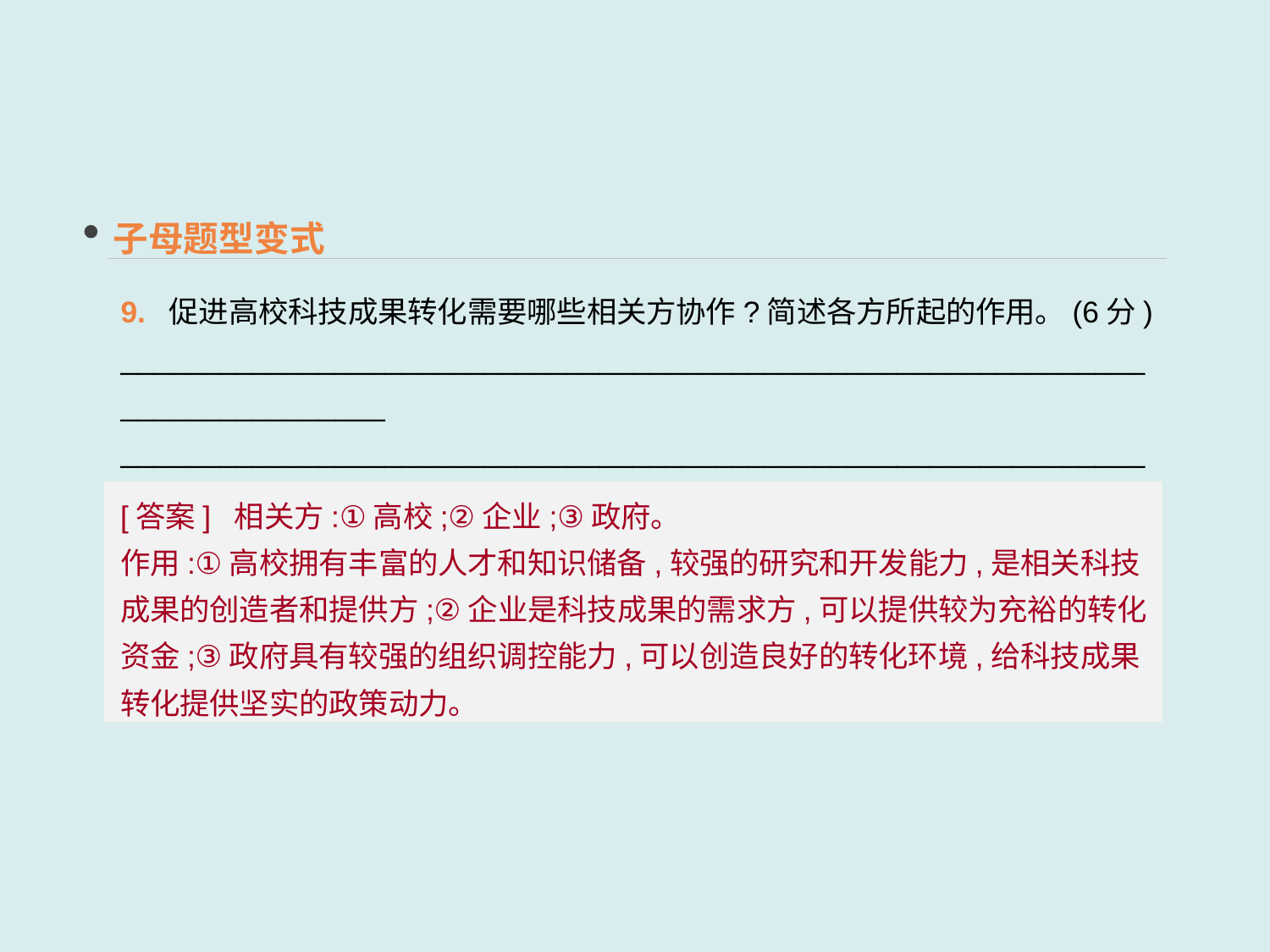

子母题型变式

9.  促进高校科技成果转化需要哪些相关方协作?简述各方所起的作用。(6分) ______________________________________________________________________________
______________________________________________________________________________
[答案]  相关方:①高校;②企业;③政府。
作用:①高校拥有丰富的人才和知识储备,较强的研究和开发能力,是相关科技成果的创造者和提供方;②企业是科技成果的需求方,可以提供较为充裕的转化资金;③政府具有较强的组织调控能力,可以创造良好的转化环境,给科技成果转化提供坚实的政策动力。